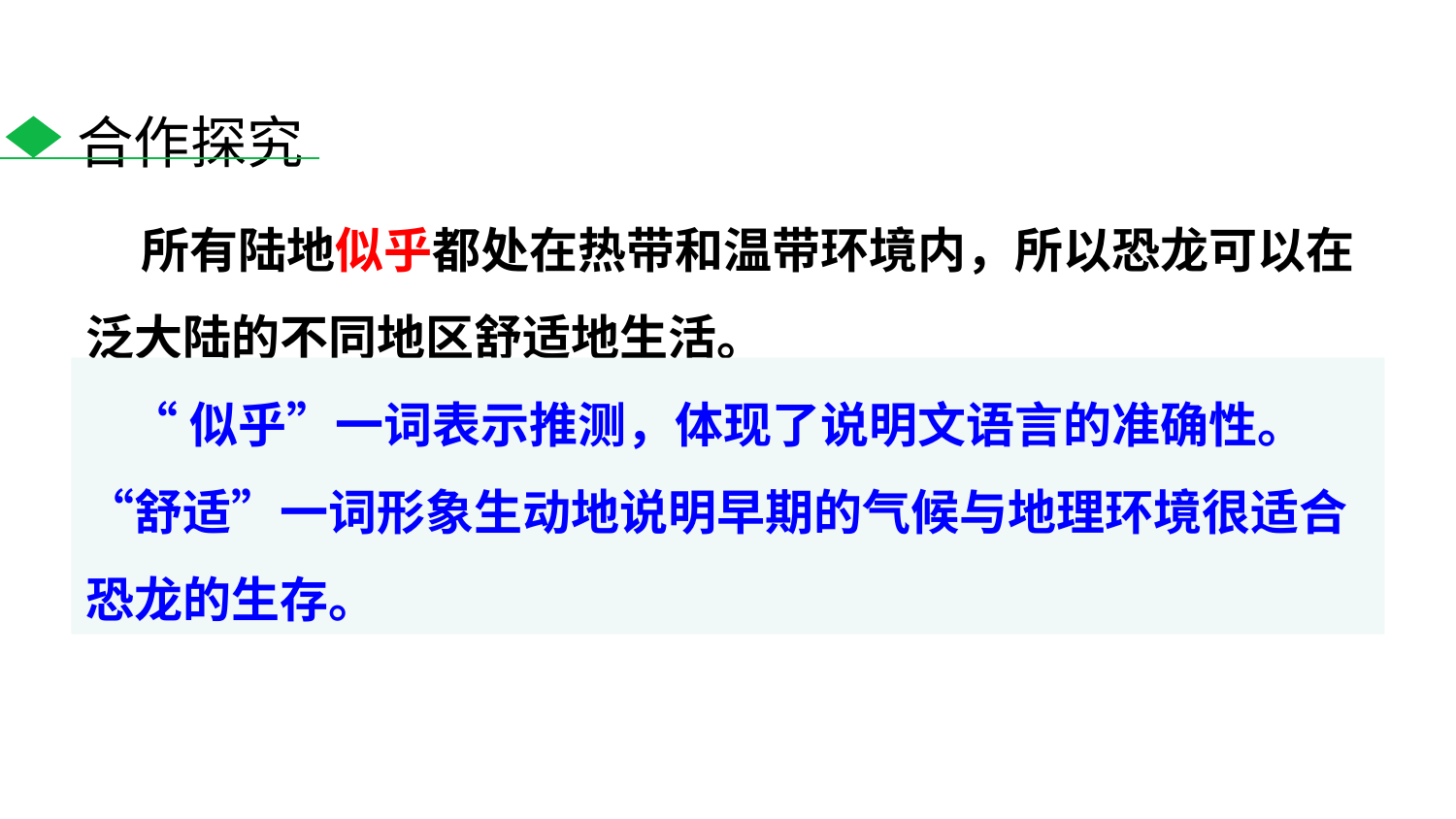

合作探究

    所有陆地似乎都处在热带和温带环境内，所以恐龙可以在泛大陆的不同地区舒适地生活。
    “似乎”一词表示推测，体现了说明文语言的准确性。“舒适”一词形象生动地说明早期的气候与地理环境很适合恐龙的生存。